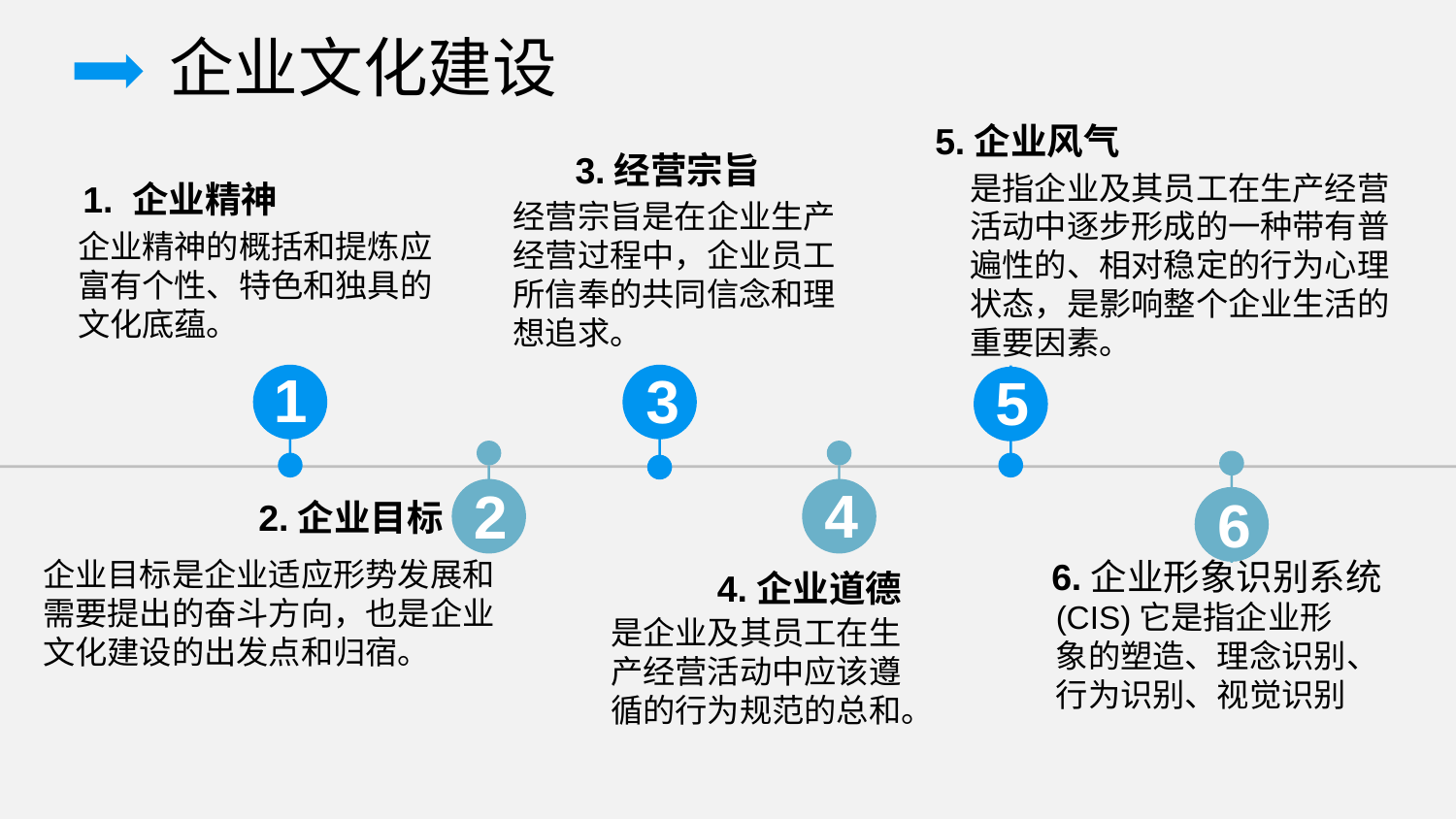

企业文化建设
5.企业风气
3.经营宗旨
是指企业及其员工在生产经营活动中逐步形成的一种带有普遍性的、相对稳定的行为心理状态，是影响整个企业生活的重要因素。
1. 企业精神
经营宗旨是在企业生产经营过程中，企业员工所信奉的共同信念和理想追求。
企业精神的概括和提炼应富有个性、特色和独具的文化底蕴。
1

3

5

4

2

6

2.企业目标
企业目标是企业适应形势发展和需要提出的奋斗方向，也是企业文化建设的出发点和归宿。
6.企业形象识别系统
4.企业道德
(CIS)它是指企业形象的塑造、理念识别、行为识别、视觉识别
是企业及其员工在生产经营活动中应该遵循的行为规范的总和。